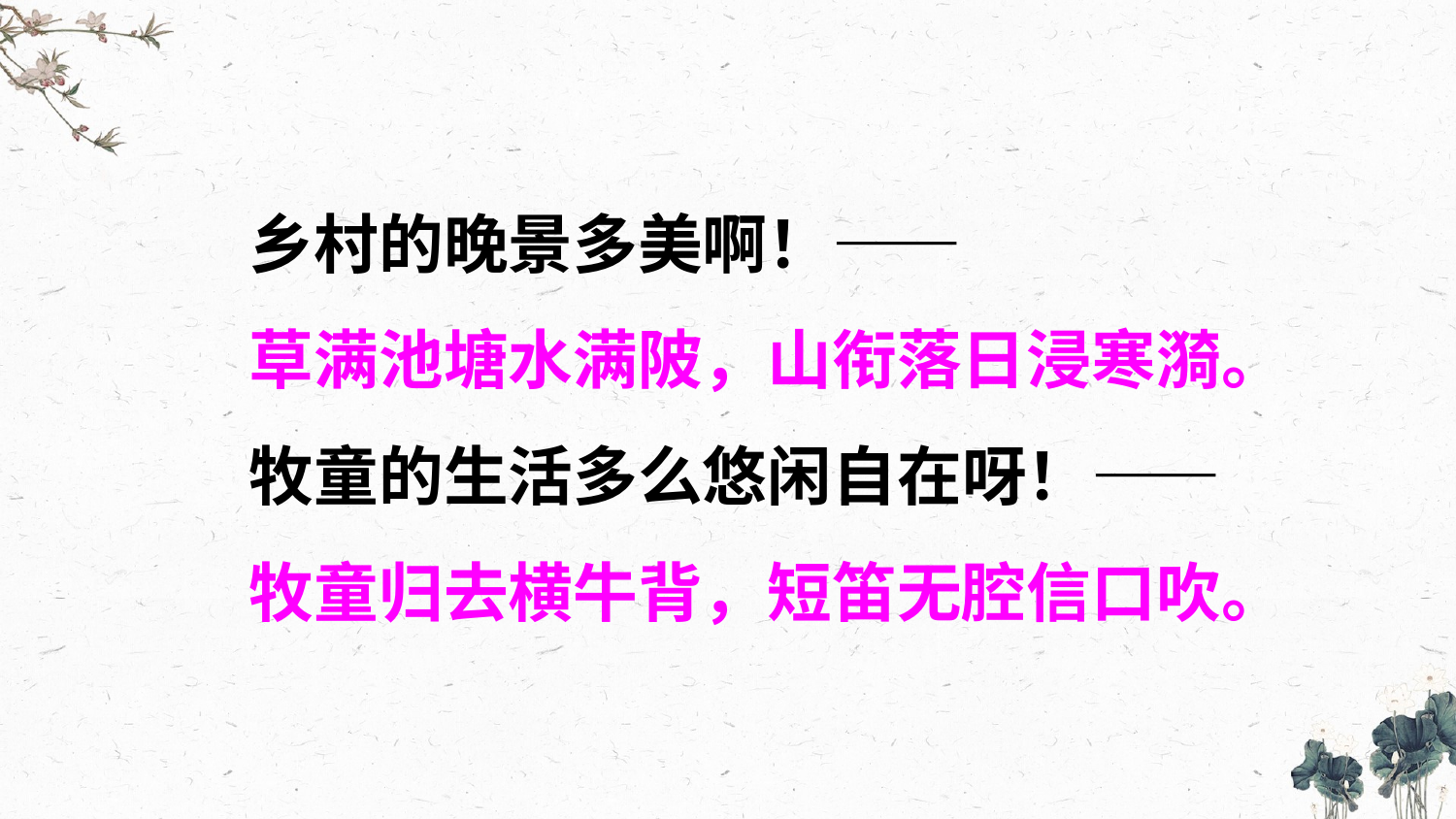

乡村的晚景多美啊！——
草满池塘水满陂，山衔落日浸寒漪。
牧童的生活多么悠闲自在呀！——
牧童归去横牛背，短笛无腔信口吹。